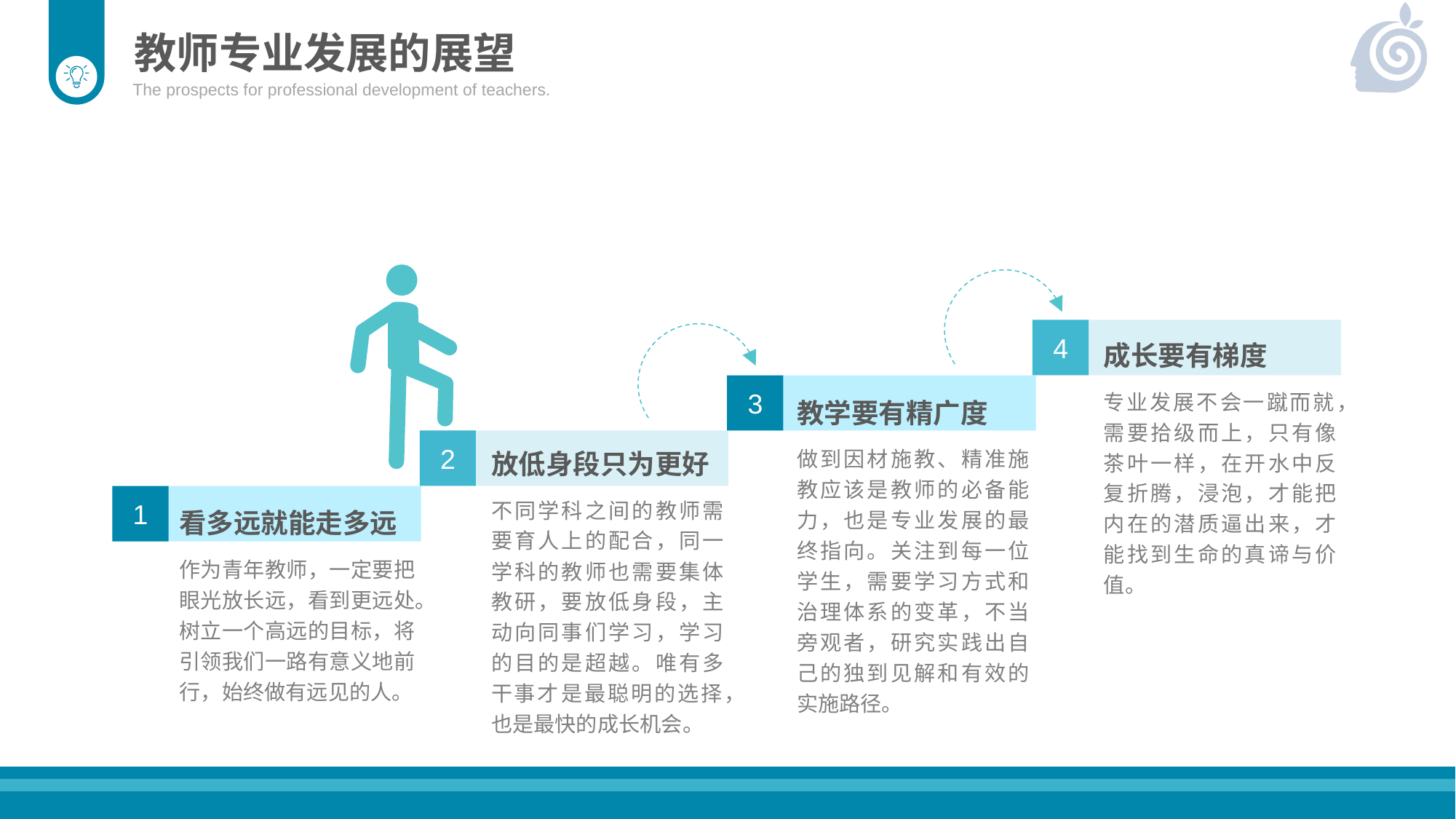

教师专业发展的展望
The prospects for professional development of teachers.

4

3

2

1
成长要有梯度
专业发展不会一蹴而就，需要拾级而上，只有像茶叶一样，在开水中反复折腾，浸泡，才能把内在的潜质逼出来，才能找到生命的真谛与价值。
教学要有精广度
做到因材施教、精准施教应该是教师的必备能力，也是专业发展的最终指向。关注到每一位学生，需要学习方式和治理体系的变革，不当旁观者，研究实践出自己的独到见解和有效的实施路径。
放低身段只为更好
不同学科之间的教师需要育人上的配合，同一学科的教师也需要集体教研，要放低身段，主动向同事们学习，学习的目的是超越。唯有多干事才是最聪明的选择，也是最快的成长机会。
看多远就能走多远
作为青年教师，一定要把眼光放长远，看到更远处。树立一个高远的目标，将引领我们一路有意义地前行，始终做有远见的人。